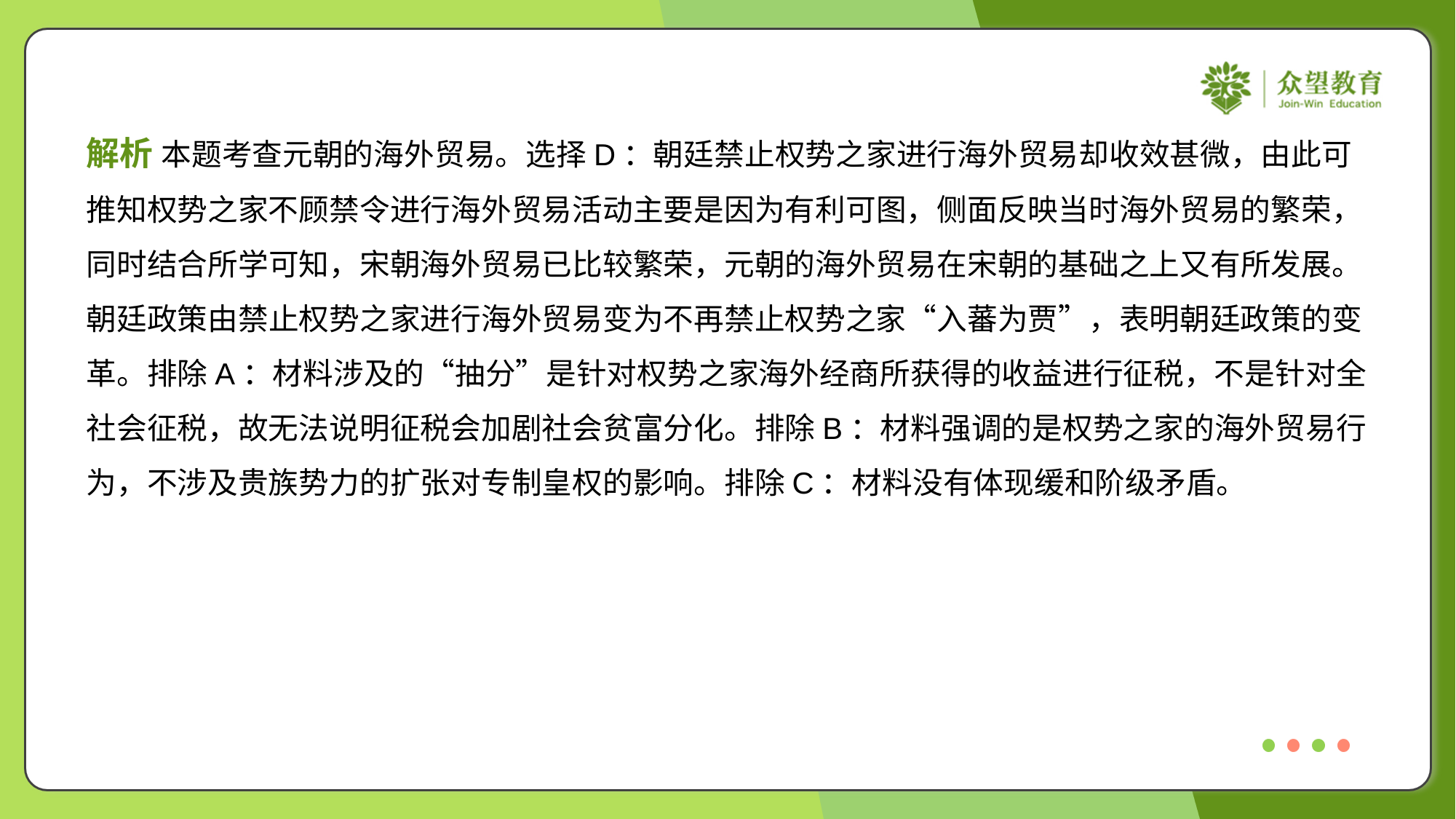

解析 本题考查元朝的海外贸易。选择D：朝廷禁止权势之家进行海外贸易却收效甚微，由此可
推知权势之家不顾禁令进行海外贸易活动主要是因为有利可图，侧面反映当时海外贸易的繁荣，
同时结合所学可知，宋朝海外贸易已比较繁荣，元朝的海外贸易在宋朝的基础之上又有所发展。
朝廷政策由禁止权势之家进行海外贸易变为不再禁止权势之家“入蕃为贾”，表明朝廷政策的变
革。排除A：材料涉及的“抽分”是针对权势之家海外经商所获得的收益进行征税，不是针对全
社会征税，故无法说明征税会加剧社会贫富分化。排除B：材料强调的是权势之家的海外贸易行
为，不涉及贵族势力的扩张对专制皇权的影响。排除C：材料没有体现缓和阶级矛盾。